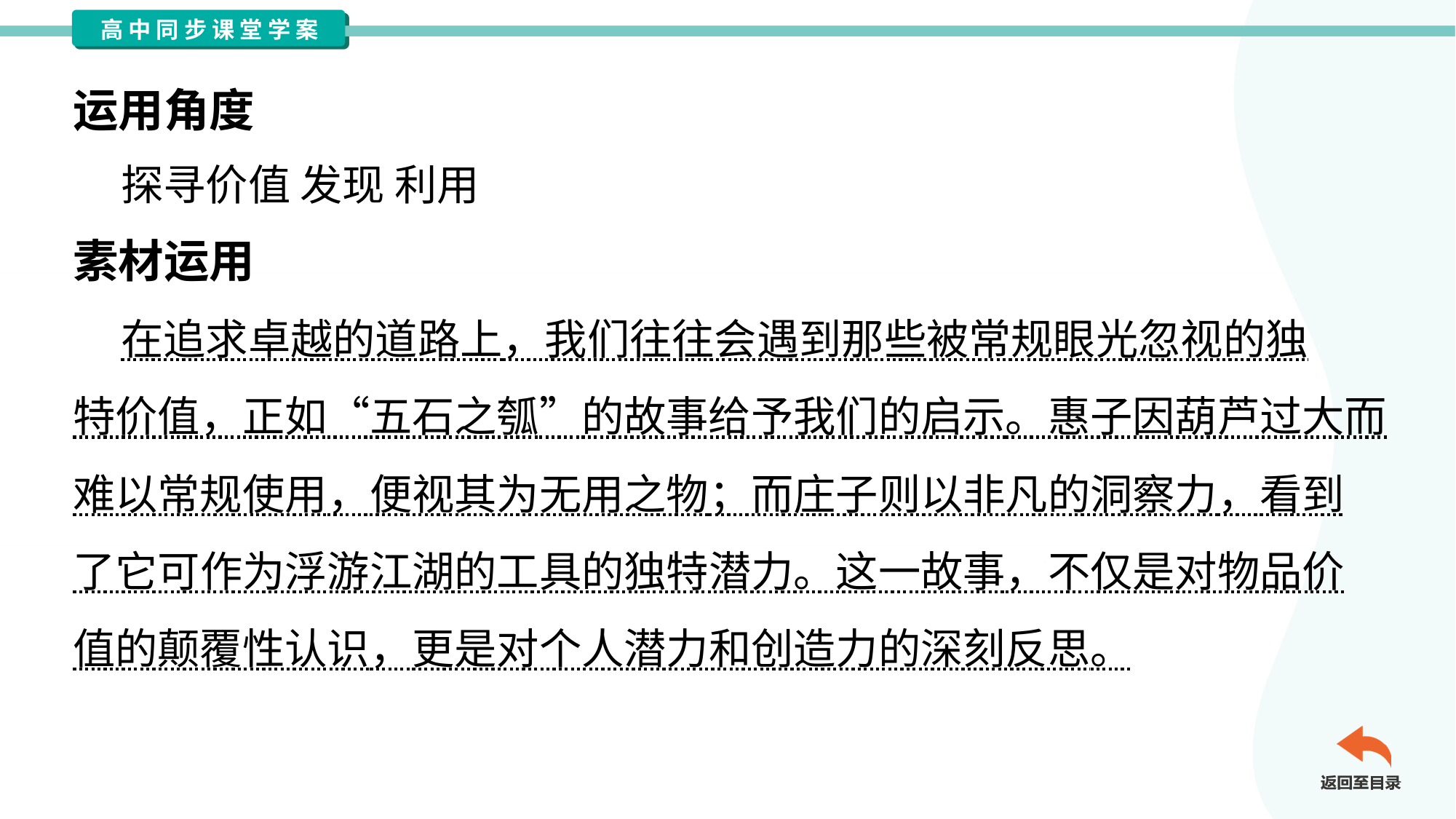

运用角度
    探寻价值 发现 利用
素材运用
    在追求卓越的道路上，我们往往会遇到那些被常规眼光忽视的独
特价值，正如“五石之瓠”的故事给予我们的启示。惠子因葫芦过大而
难以常规使用，便视其为无用之物；而庄子则以非凡的洞察力，看到
了它可作为浮游江湖的工具的独特潜力。这一故事，不仅是对物品价
值的颠覆性认识，更是对个人潜力和创造力的深刻反思。